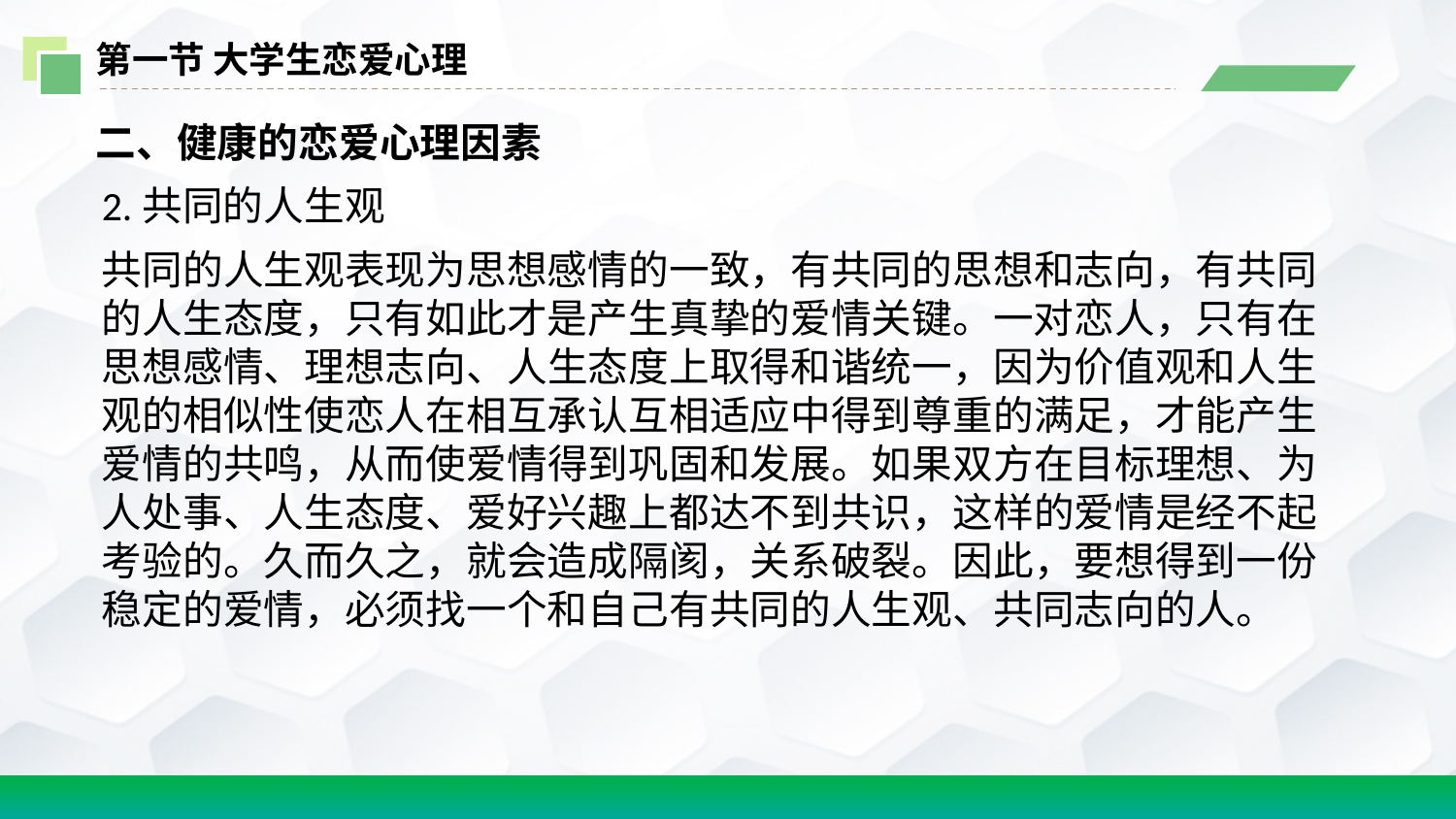

第一节 大学生恋爱心理
二、健康的恋爱心理因素
2.共同的人生观
共同的人生观表现为思想感情的一致，有共同的思想和志向，有共同的人生态度，只有如此才是产生真挚的爱情关键。一对恋人，只有在思想感情、理想志向、人生态度上取得和谐统一，因为价值观和人生观的相似性使恋人在相互承认互相适应中得到尊重的满足，才能产生爱情的共鸣，从而使爱情得到巩固和发展。如果双方在目标理想、为人处事、人生态度、爱好兴趣上都达不到共识，这样的爱情是经不起考验的。久而久之，就会造成隔阂，关系破裂。因此，要想得到一份稳定的爱情，必须找一个和自己有共同的人生观、共同志向的人。